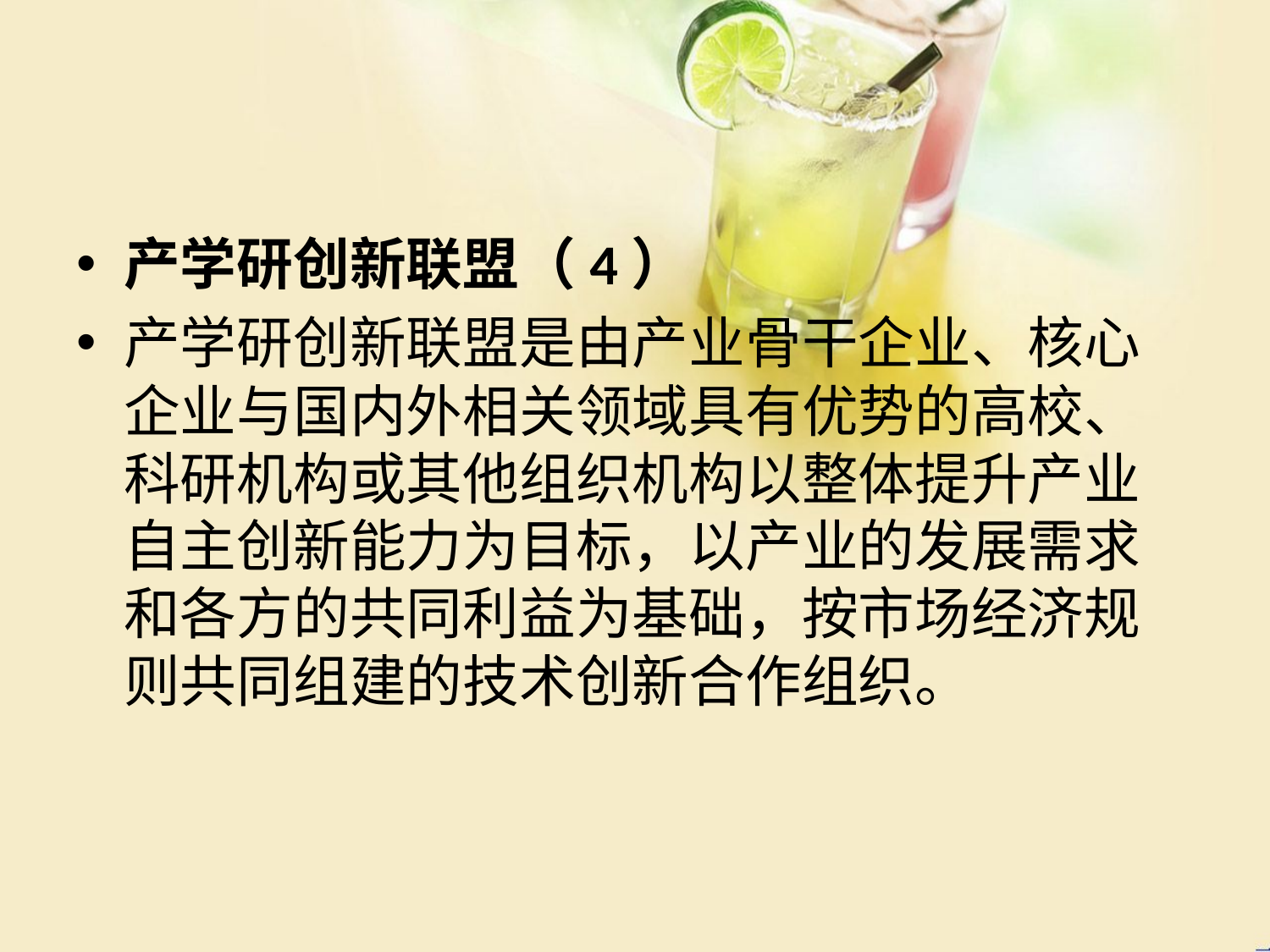

#
产学研创新联盟（4）
产学研创新联盟是由产业骨干企业、核心企业与国内外相关领域具有优势的高校、科研机构或其他组织机构以整体提升产业自主创新能力为目标，以产业的发展需求和各方的共同利益为基础，按市场经济规则共同组建的技术创新合作组织。